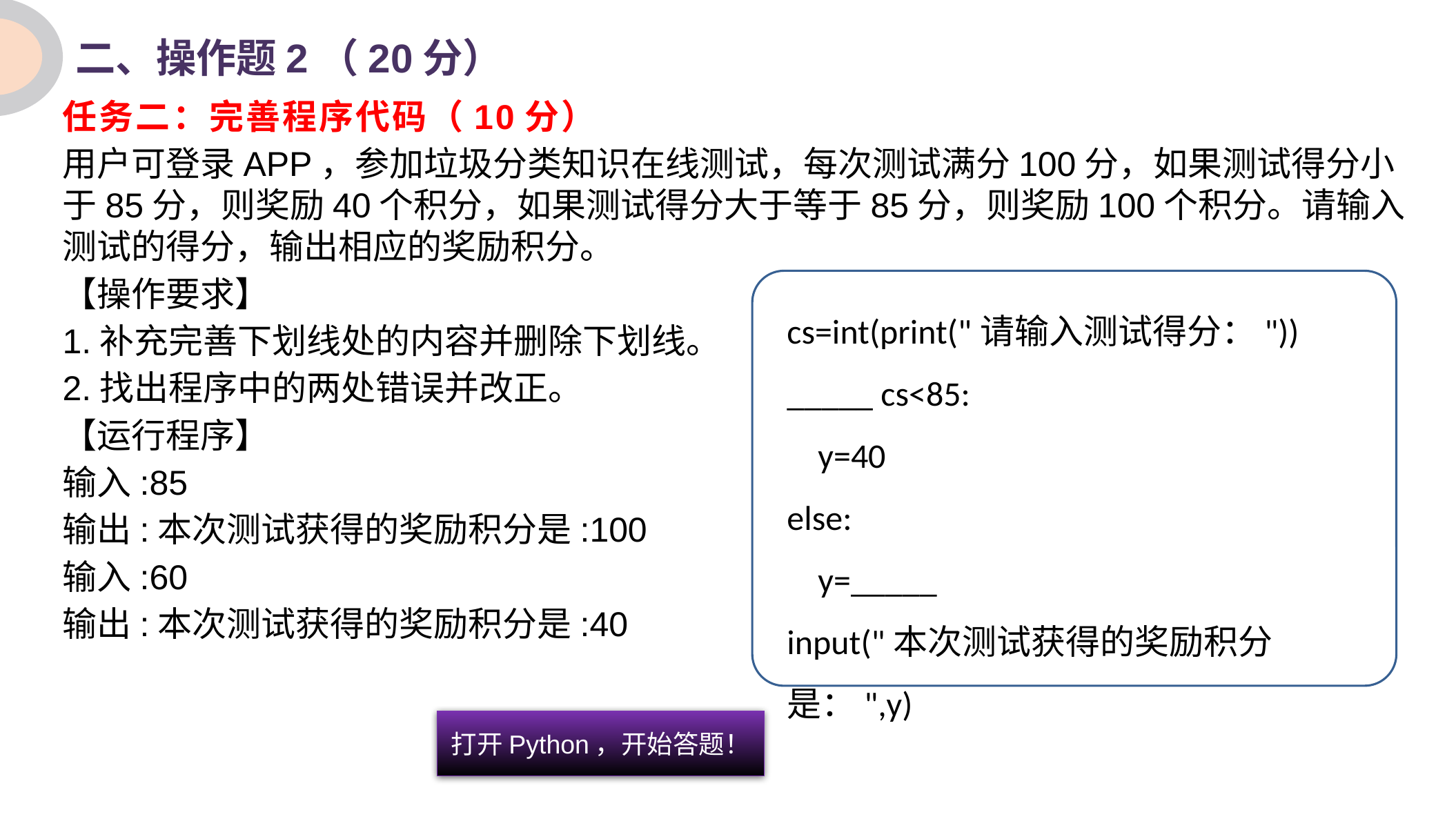

二、操作题2（20分）

任务二：完善程序代码（10分）
用户可登录APP，参加垃圾分类知识在线测试，每次测试满分100分，如果测试得分小于85分，则奖励40个积分，如果测试得分大于等于85分，则奖励100个积分。请输入测试的得分，输出相应的奖励积分。
【操作要求】
1.补充完善下划线处的内容并删除下划线。
2.找出程序中的两处错误并改正。
【运行程序】
输入:85
输出:本次测试获得的奖励积分是:100
输入:60
输出:本次测试获得的奖励积分是:40

cs=int(print("请输入测试得分："))
_____ cs<85:
    y=40
else:
    y=_____
input("本次测试获得的奖励积分是：",y)
打开Python，开始答题！